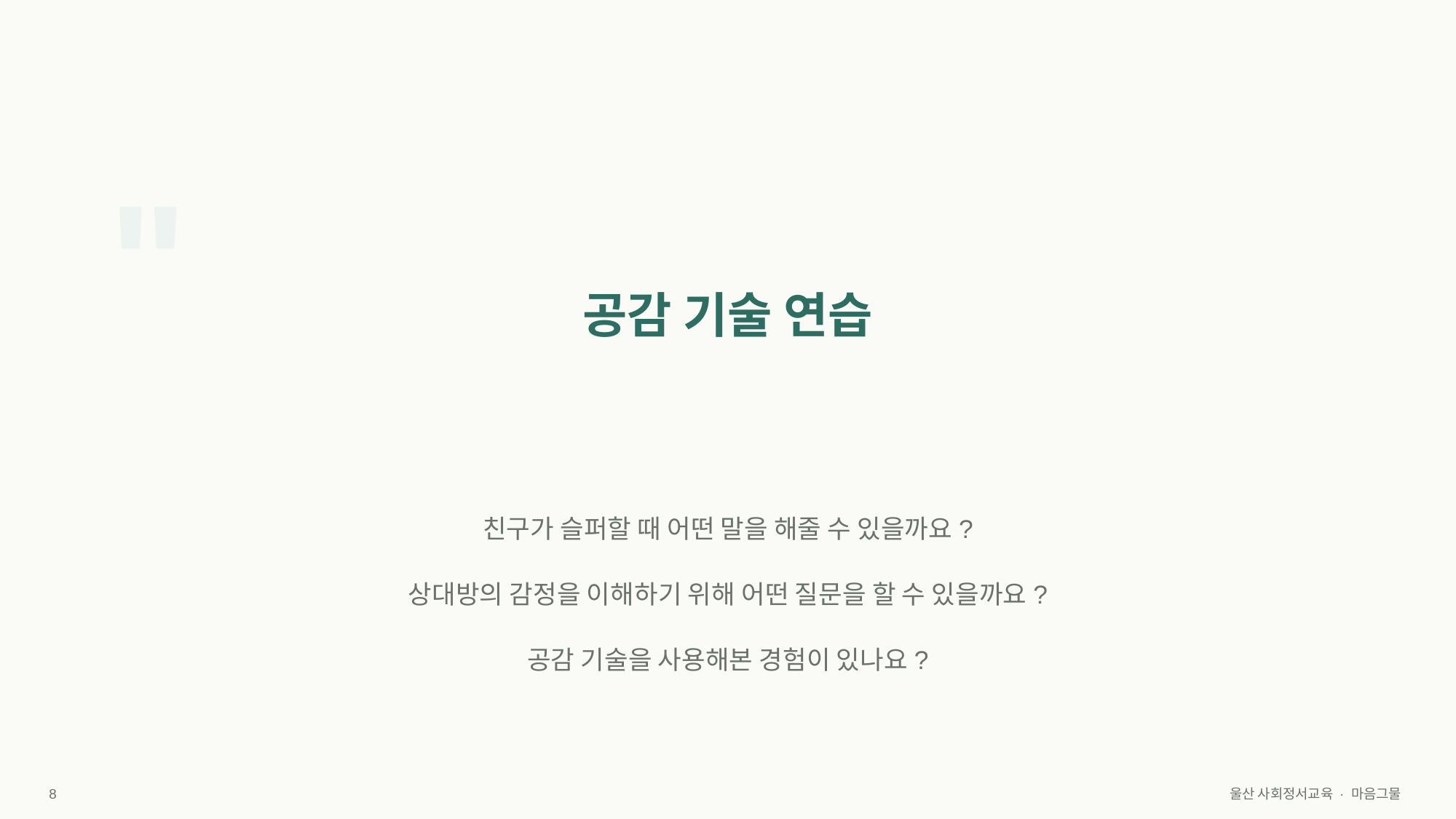

"
공감 기술 연습
친구가 슬퍼할 때 어떤 말을 해줄 수 있을까요?
상대방의 감정을 이해하기 위해 어떤 질문을 할 수 있을까요?
공감 기술을 사용해본 경험이 있나요?
8
울산 사회정서교육 · 마음그물